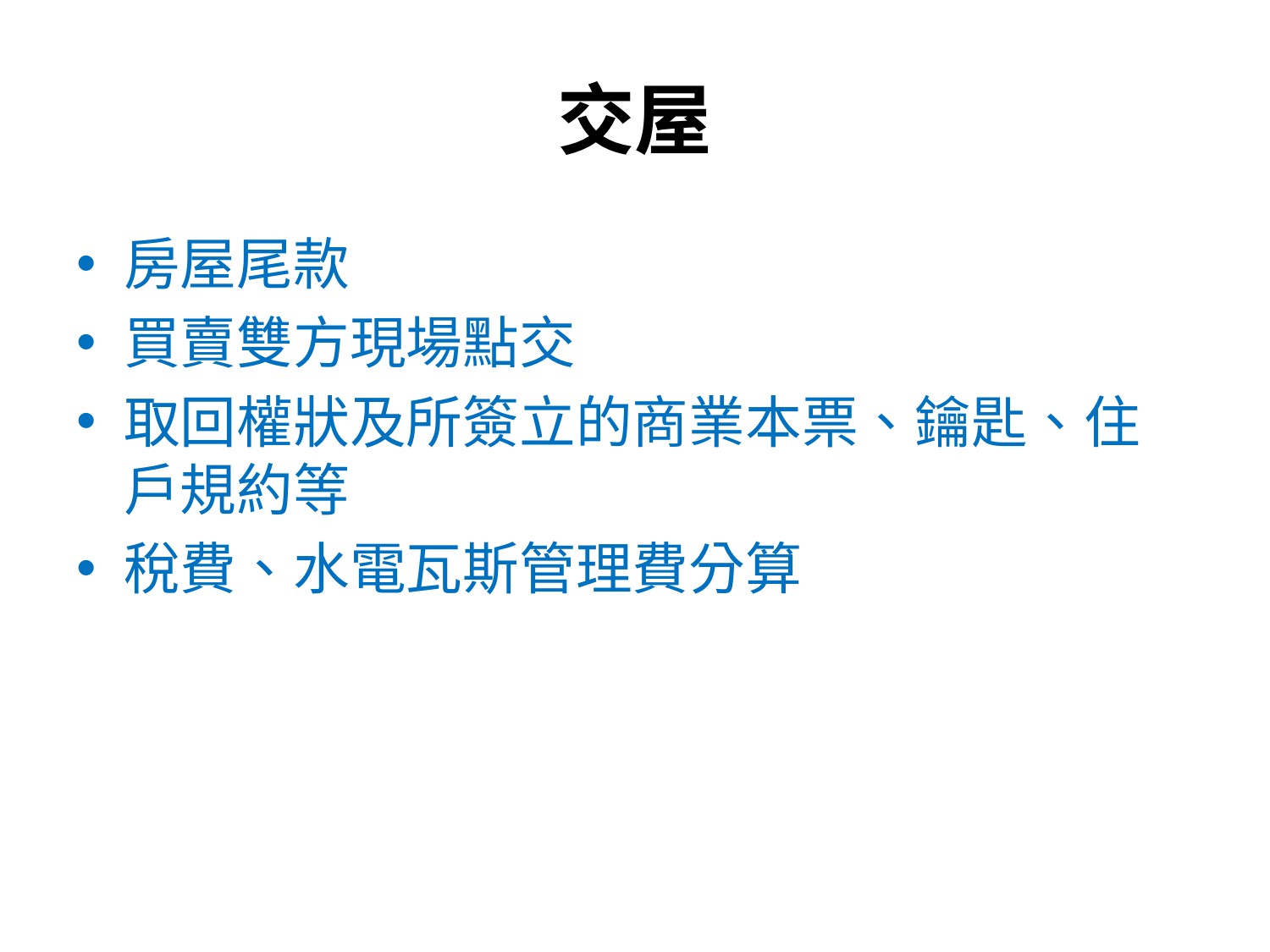

# 交屋
房屋尾款
買賣雙方現場點交
取回權狀及所簽立的商業本票、鑰匙、住戶規約等
稅費、水電瓦斯管理費分算